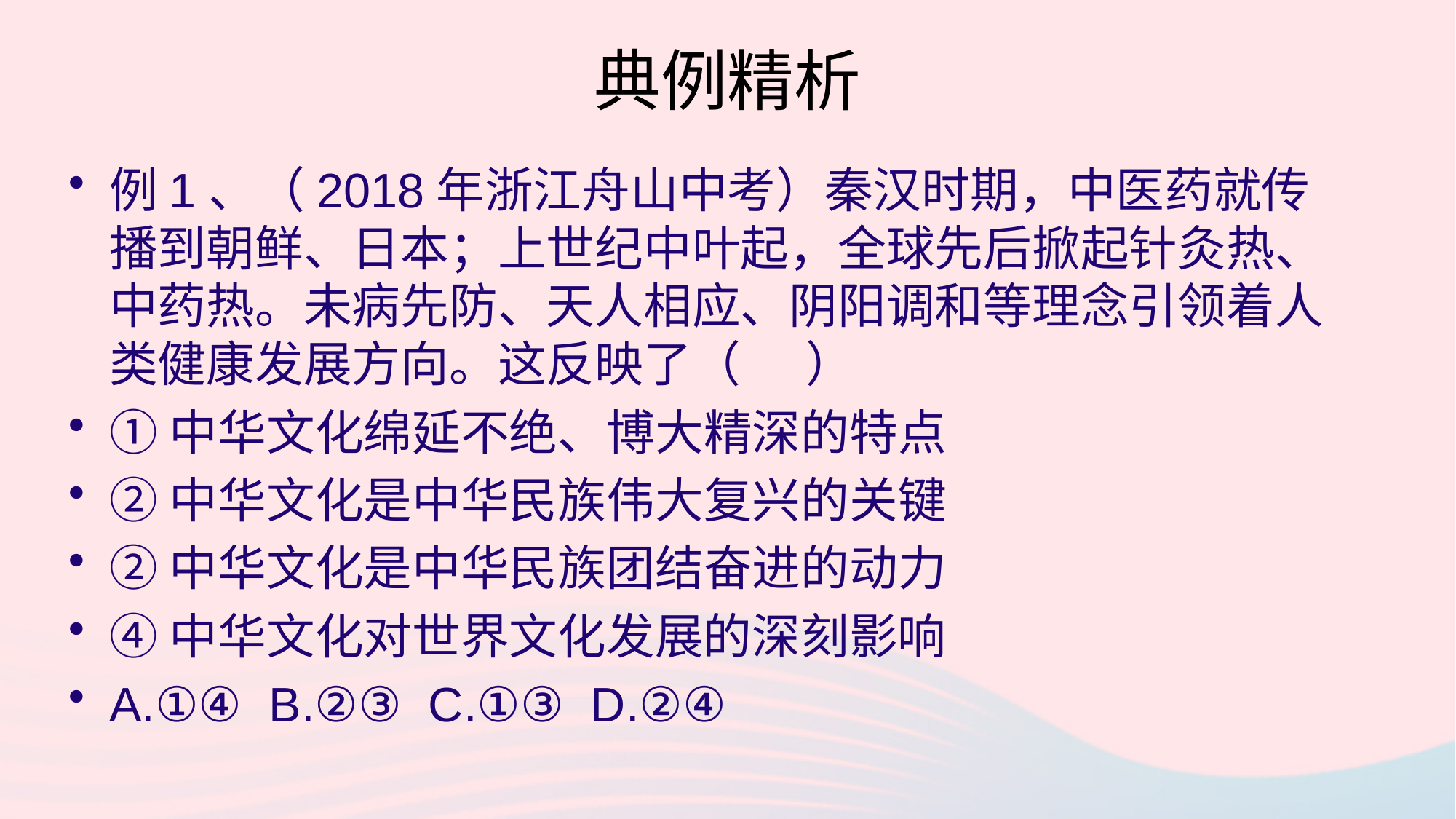

# 典例精析
例1、（2018年浙江舟山中考）秦汉时期，中医药就传播到朝鲜、日本；上世纪中叶起，全球先后掀起针灸热、中药热。未病先防、天人相应、阴阳调和等理念引领着人类健康发展方向。这反映了（      ）
①中华文化绵延不绝、博大精深的特点
②中华文化是中华民族伟大复兴的关键
②中华文化是中华民族团结奋进的动力
④中华文化对世界文化发展的深刻影响
A.①④  B.②③  C.①③  D.②④